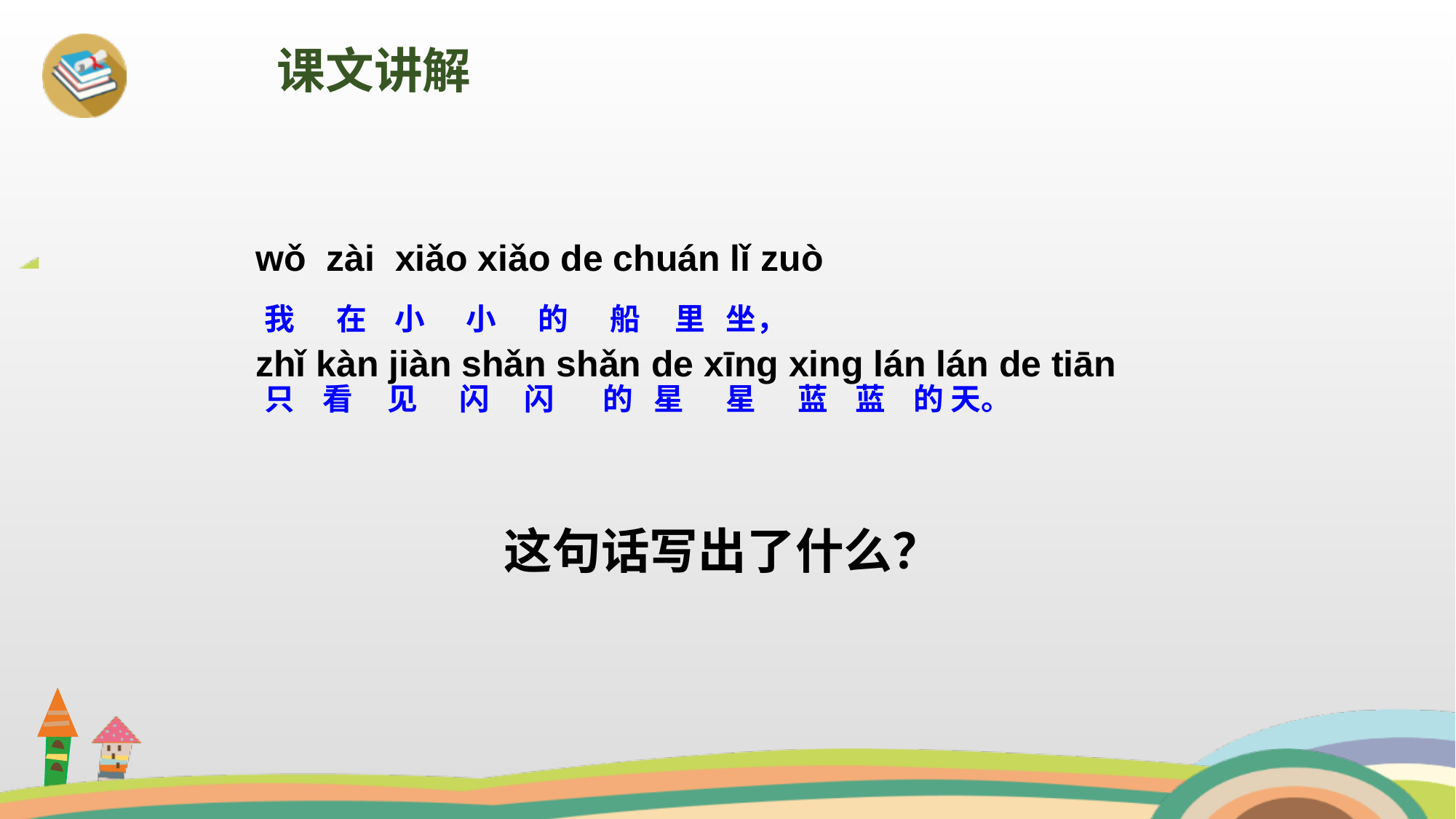

课文讲解
wǒ  zài  xiǎo xiǎo de chuán lǐ zuò
zhǐ kàn jiàn shǎn shǎn de xīnɡ xinɡ lán lán de tiān
 我      在    小      小      的      船     里   坐，
 只    看     见      闪     闪       的   星      星      蓝    蓝    的 天。
这句话写出了什么？